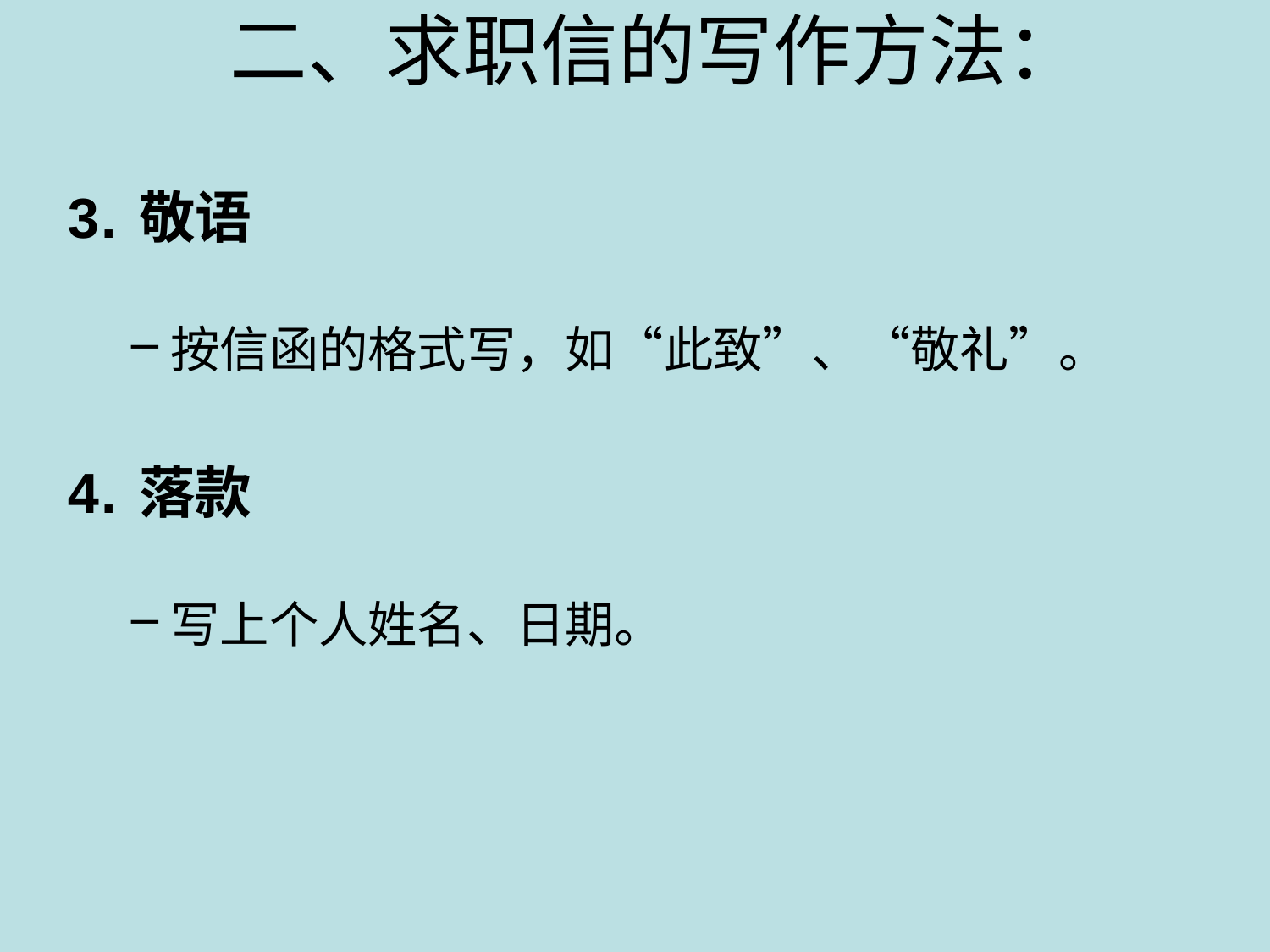

二、求职信的写作方法：
敬语
按信函的格式写，如“此致”、“敬礼”。
落款
写上个人姓名、日期。